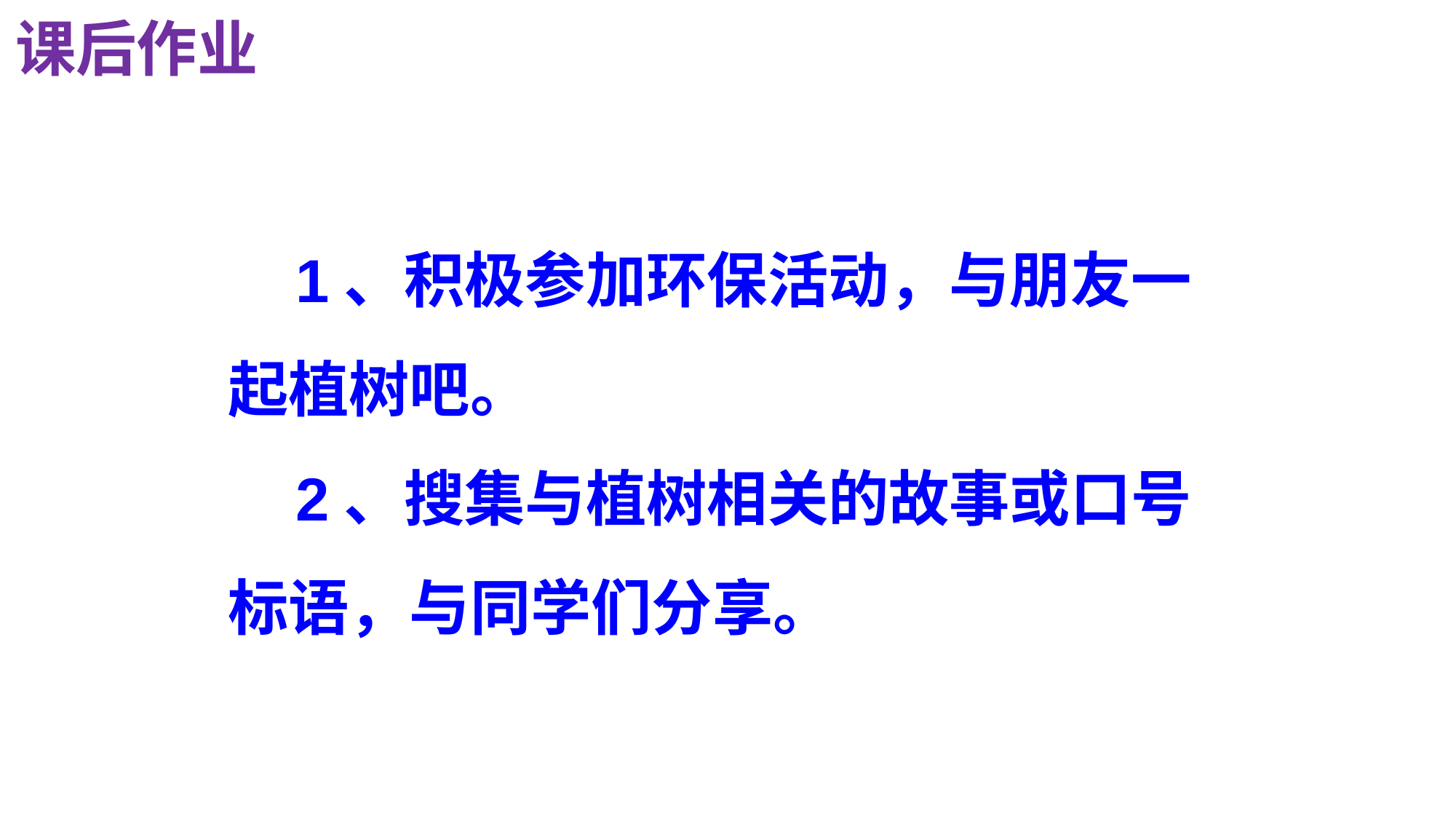

课后作业
    1、积极参加环保活动，与朋友一起植树吧。
    2、搜集与植树相关的故事或口号标语，与同学们分享。